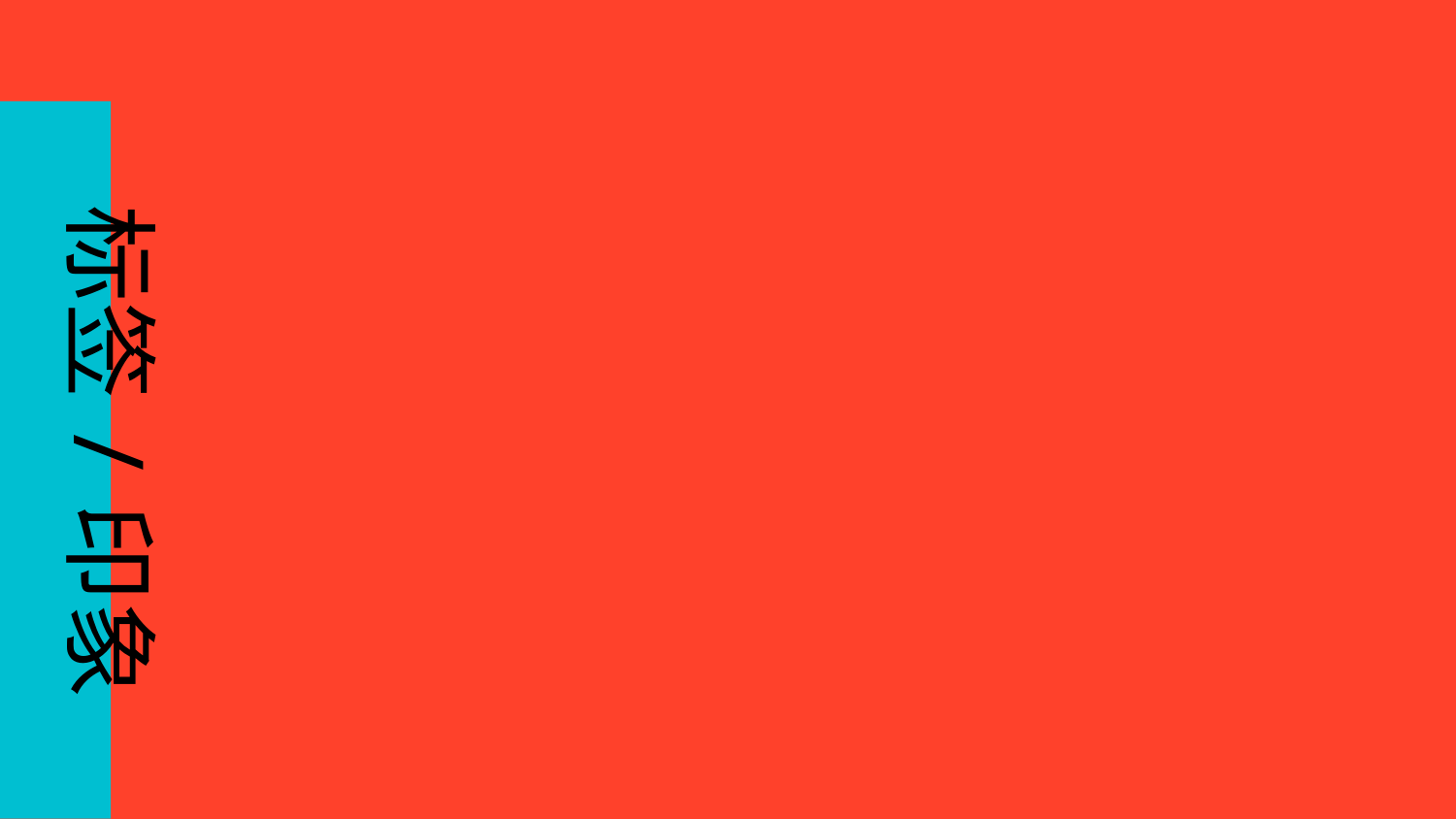

关于我

关于我
关于我

PPTer
疯狂
节操
乐观自信爱
技术宅
关于我
纯洁
创意
标签/印象
标签&印象
热爱妹纸
乐于助人
挑战
伪文艺
正太脸
大叔心